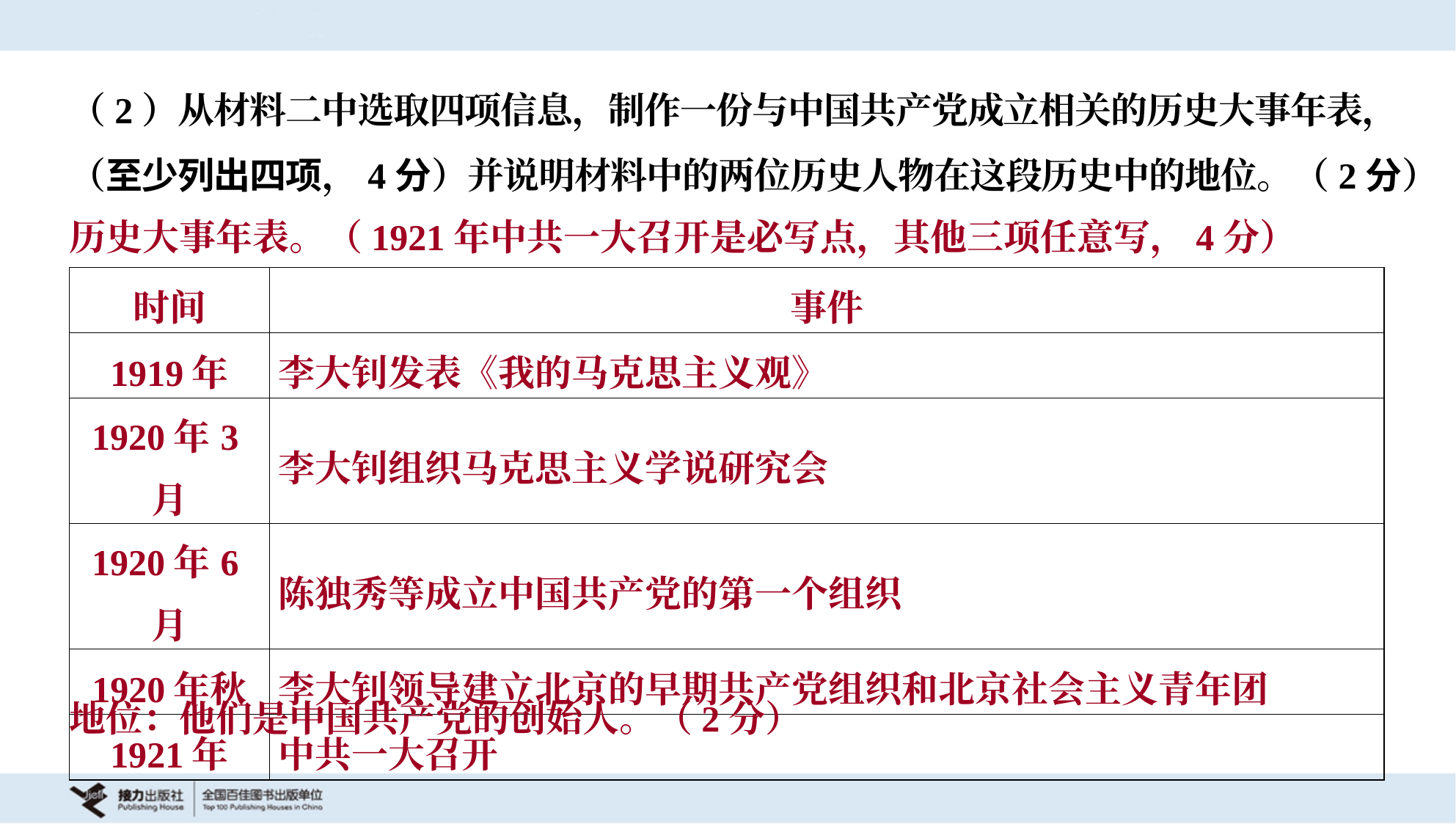

（2）从材料二中选取四项信息，制作一份与中国共产党成立相关的历史大事年表，
（至少列出四项，4分）并说明材料中的两位历史人物在这段历史中的地位。（2分）
历史大事年表。（1921年中共一大召开是必写点，其他三项任意写，4分）
| 时间 | 事件 |
| --- | --- |
| 1919年 | 李大钊发表《我的马克思主义观》 |
| 1920年3月 | 李大钊组织马克思主义学说研究会 |
| 1920年6月 | 陈独秀等成立中国共产党的第一个组织 |
| 1920年秋 | 李大钊领导建立北京的早期共产党组织和北京社会主义青年团 |
| 1921年 | 中共一大召开 |
地位：他们是中国共产党的创始人。（2分）